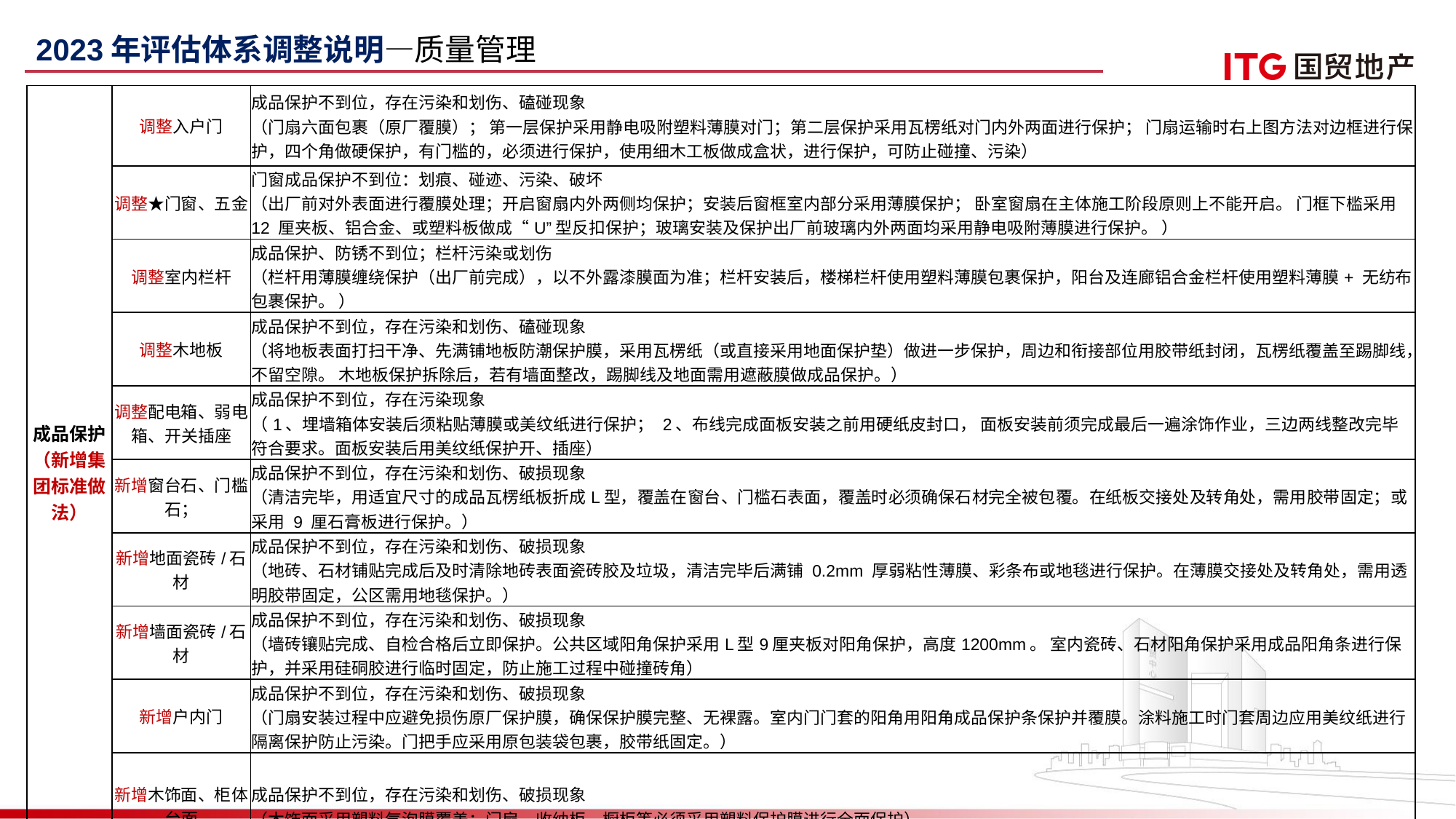

2023年评估体系调整说明—质量管理

| 成品保护 （新增集团标准做法） | 调整入户门 | 成品保护不到位，存在污染和划伤、磕碰现象 （门扇六面包裹（原厂覆膜）； 第一层保护采用静电吸附塑料薄膜对门；第二层保护采用瓦楞纸对门内外两面进行保护； 门扇运输时右上图方法对边框进行保护，四个角做硬保护，有门槛的，必须进行保护，使用细木工板做成盒状，进行保护，可防止碰撞、污染） |
| --- | --- | --- |
|  | 调整★门窗、五金 | 门窗成品保护不到位：划痕、碰迹、污染、破坏 （出厂前对外表面进行覆膜处理；开启窗扇内外两侧均保护；安装后窗框室内部分采用薄膜保护； 卧室窗扇在主体施工阶段原则上不能开启。 门框下槛采用 12 厘夹板、铝合金、或塑料板做成“U”型反扣保护；玻璃安装及保护出厂前玻璃内外两面均采用静电吸附薄膜进行保护。 ） |
|  | 调整室内栏杆 | 成品保护、防锈不到位；栏杆污染或划伤 （栏杆用薄膜缠绕保护（出厂前完成），以不外露漆膜面为准；栏杆安装后，楼梯栏杆使用塑料薄膜包裹保护，阳台及连廊铝合金栏杆使用塑料薄膜+ 无纺布包裹保护。 ） |
|  | 调整木地板 | 成品保护不到位，存在污染和划伤、磕碰现象 （将地板表面打扫干净、先满铺地板防潮保护膜，采用瓦楞纸（或直接采用地面保护垫）做进一步保护，周边和衔接部位用胶带纸封闭，瓦楞纸覆盖至踢脚线，不留空隙。 木地板保护拆除后，若有墙面整改，踢脚线及地面需用遮蔽膜做成品保护。） |
|  | 调整配电箱、弱电箱、开关插座 | 成品保护不到位，存在污染现象 （1、埋墙箱体安装后须粘贴薄膜或美纹纸进行保护； 2、布线完成面板安装之前用硬纸皮封口， 面板安装前须完成最后一遍涂饰作业，三边两线整改完毕符合要求。面板安装后用美纹纸保护开、插座） |
|  | 新增窗台石、门槛石； | 成品保护不到位，存在污染和划伤、破损现象 （清洁完毕，用适宜尺寸的成品瓦楞纸板折成L型，覆盖在窗台、门槛石表面，覆盖时必须确保石材完全被包覆。在纸板交接处及转角处，需用胶带固定；或采用 9 厘石膏板进行保护。） |
|  | 新增地面瓷砖/石材 | 成品保护不到位，存在污染和划伤、破损现象 （地砖、石材铺贴完成后及时清除地砖表面瓷砖胶及垃圾，清洁完毕后满铺 0.2mm 厚弱粘性薄膜、彩条布或地毯进行保护。在薄膜交接处及转角处，需用透明胶带固定，公区需用地毯保护。） |
|  | 新增墙面瓷砖/石材 | 成品保护不到位，存在污染和划伤、破损现象 （墙砖镶贴完成、自检合格后立即保护。公共区域阳角保护采用L型9厘夹板对阳角保护，高度1200mm。 室内瓷砖、石材阳角保护采用成品阳角条进行保护，并采用硅硐胶进行临时固定，防止施工过程中碰撞砖角） |
|  | 新增户内门 | 成品保护不到位，存在污染和划伤、破损现象 （门扇安装过程中应避免损伤原厂保护膜，确保保护膜完整、无裸露。室内门门套的阳角用阳角成品保护条保护并覆膜。涂料施工时门套周边应用美纹纸进行隔离保护防止污染。门把手应采用原包装袋包裹，胶带纸固定。） |
|  | 新增木饰面、柜体台面 | 成品保护不到位，存在污染和划伤、破损现象 （木饰面采用塑料气泡膜覆盖；门扇、收纳柜、橱柜等必须采用塑料保护膜进行全面保护） |